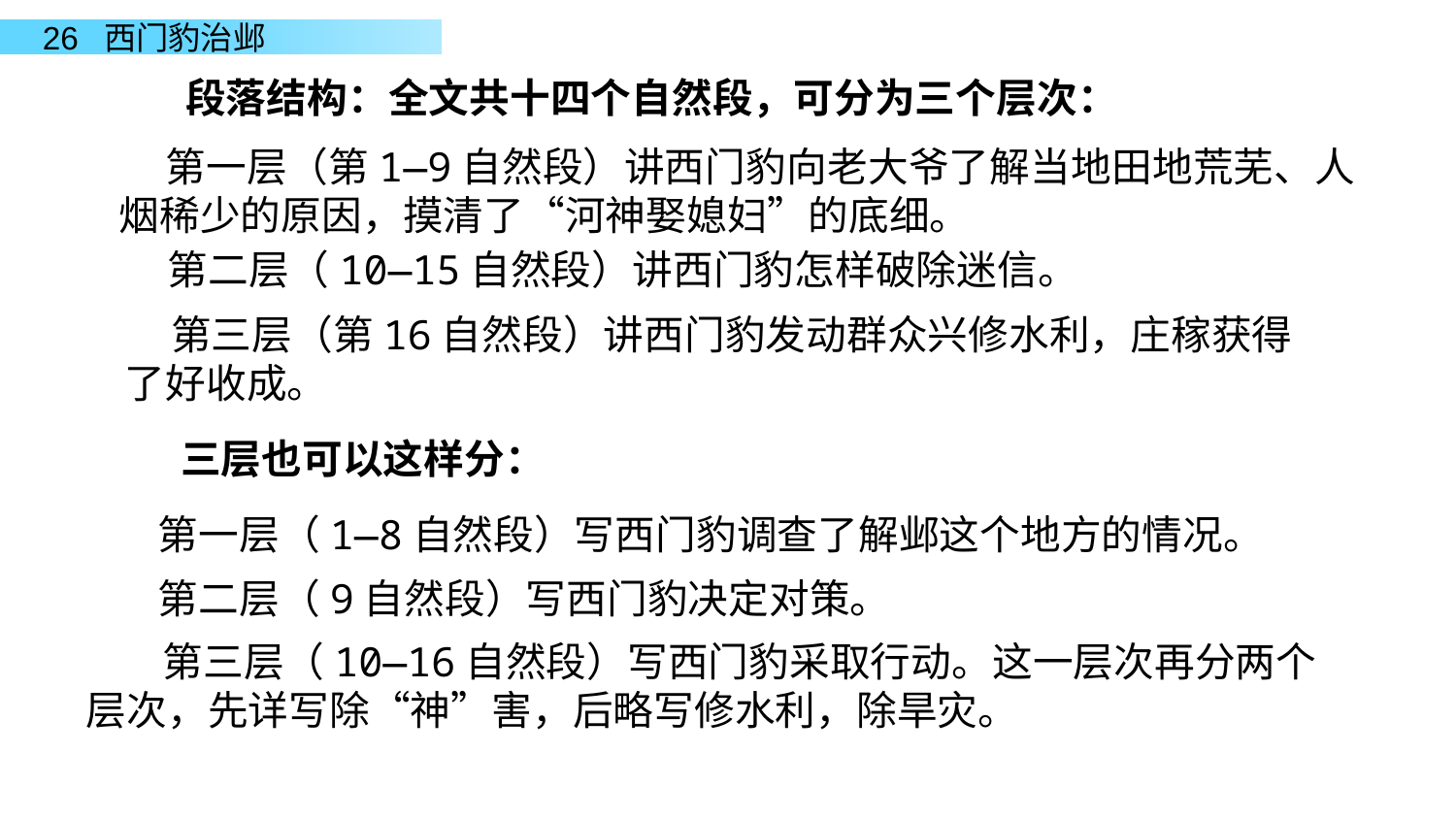

段落结构：全文共十四个自然段，可分为三个层次：
    第一层（第1—9自然段）讲西门豹向老大爷了解当地田地荒芜、人烟稀少的原因，摸清了“河神娶媳妇”的底细。
    第二层（10—15自然段）讲西门豹怎样破除迷信。
    第三层（第16自然段）讲西门豹发动群众兴修水利，庄稼获得了好收成。
三层也可以这样分：
  第一层（1—8自然段）写西门豹调查了解邺这个地方的情况。
  第二层（9自然段）写西门豹决定对策。
  第三层（10—16自然段）写西门豹采取行动。这一层次再分两个层次，先详写除“神”害，后略写修水利，除旱灾。